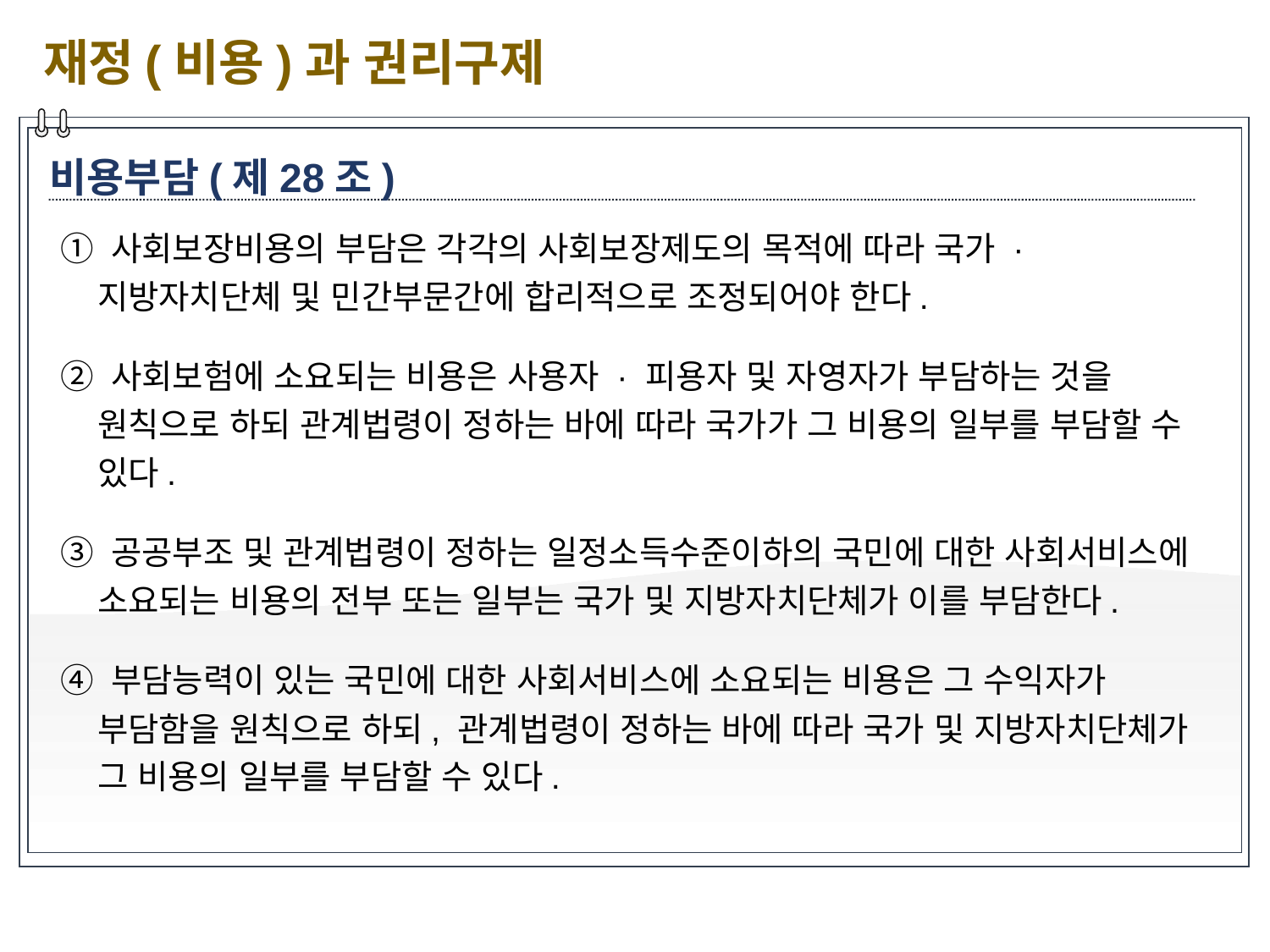

재정(비용)과 권리구제

비용부담(제28조)

① 사회보장비용의 부담은 각각의 사회보장제도의 목적에 따라 국가 · 지방자치단체 및 민간부문간에 합리적으로 조정되어야 한다.
② 사회보험에 소요되는 비용은 사용자 · 피용자 및 자영자가 부담하는 것을 원칙으로 하되 관계법령이 정하는 바에 따라 국가가 그 비용의 일부를 부담할 수 있다.
③ 공공부조 및 관계법령이 정하는 일정소득수준이하의 국민에 대한 사회서비스에 소요되는 비용의 전부 또는 일부는 국가 및 지방자치단체가 이를 부담한다.
④ 부담능력이 있는 국민에 대한 사회서비스에 소요되는 비용은 그 수익자가 부담함을 원칙으로 하되, 관계법령이 정하는 바에 따라 국가 및 지방자치단체가 그 비용의 일부를 부담할 수 있다.